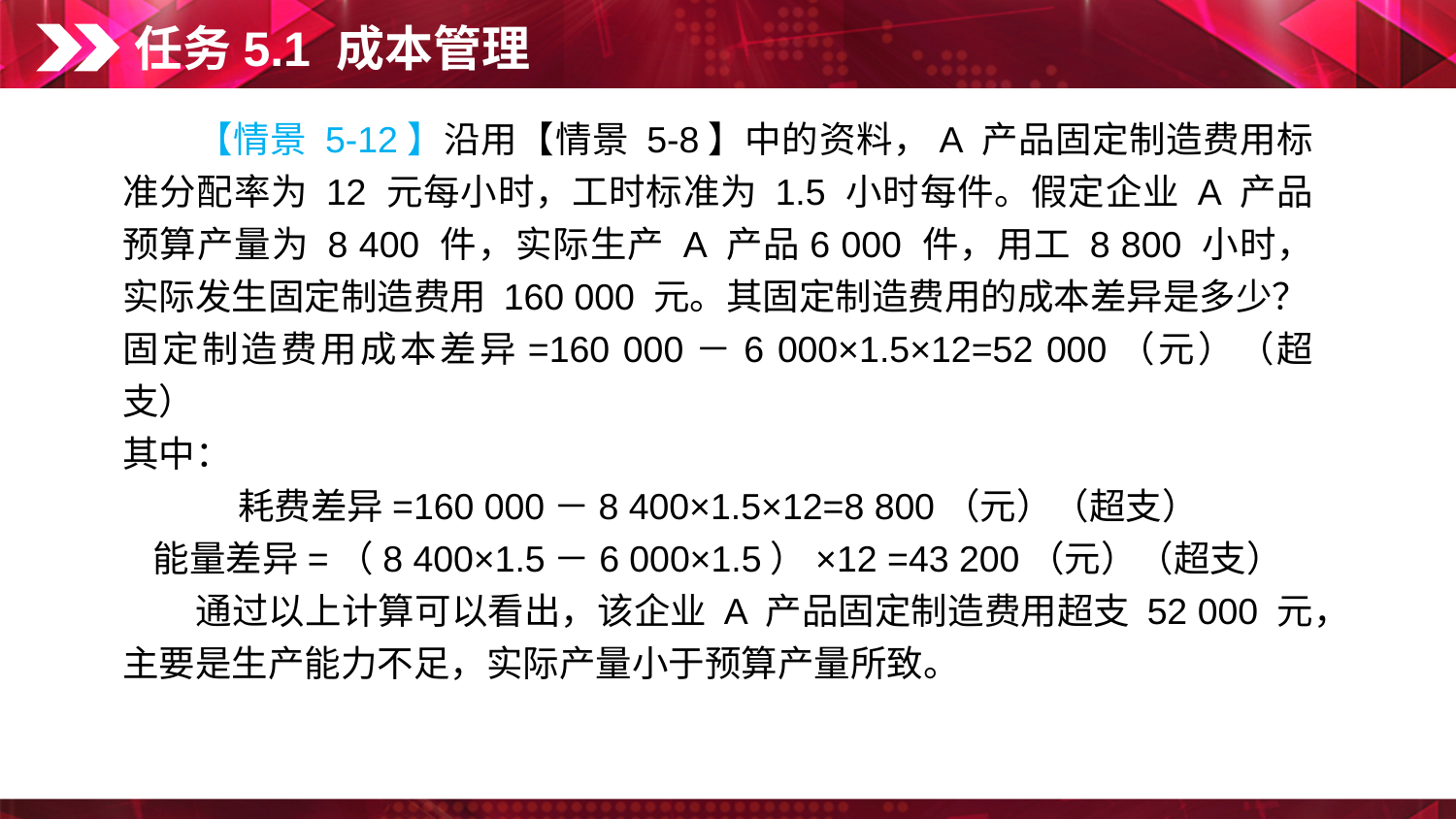

任务5.1 成本管理

　　【情景 5-12】沿用【情景 5-8】中的资料，A 产品固定制造费用标准分配率为 12 元每小时，工时标准为 1.5 小时每件。假定企业 A 产品预算产量为 8 400 件，实际生产 A 产品6 000 件，用工 8 800 小时，实际发生固定制造费用 160 000 元。其固定制造费用的成本差异是多少？
固定制造费用成本差异=160 000－6 000×1.5×12=52 000（元）（超支）
其中：
耗费差异=160 000－8 400×1.5×12=8 800（元）（超支）
能量差异=（8 400×1.5－6 000×1.5）×12 =43 200（元）（超支）
　　通过以上计算可以看出，该企业 A 产品固定制造费用超支 52 000 元，主要是生产能力不足，实际产量小于预算产量所致。